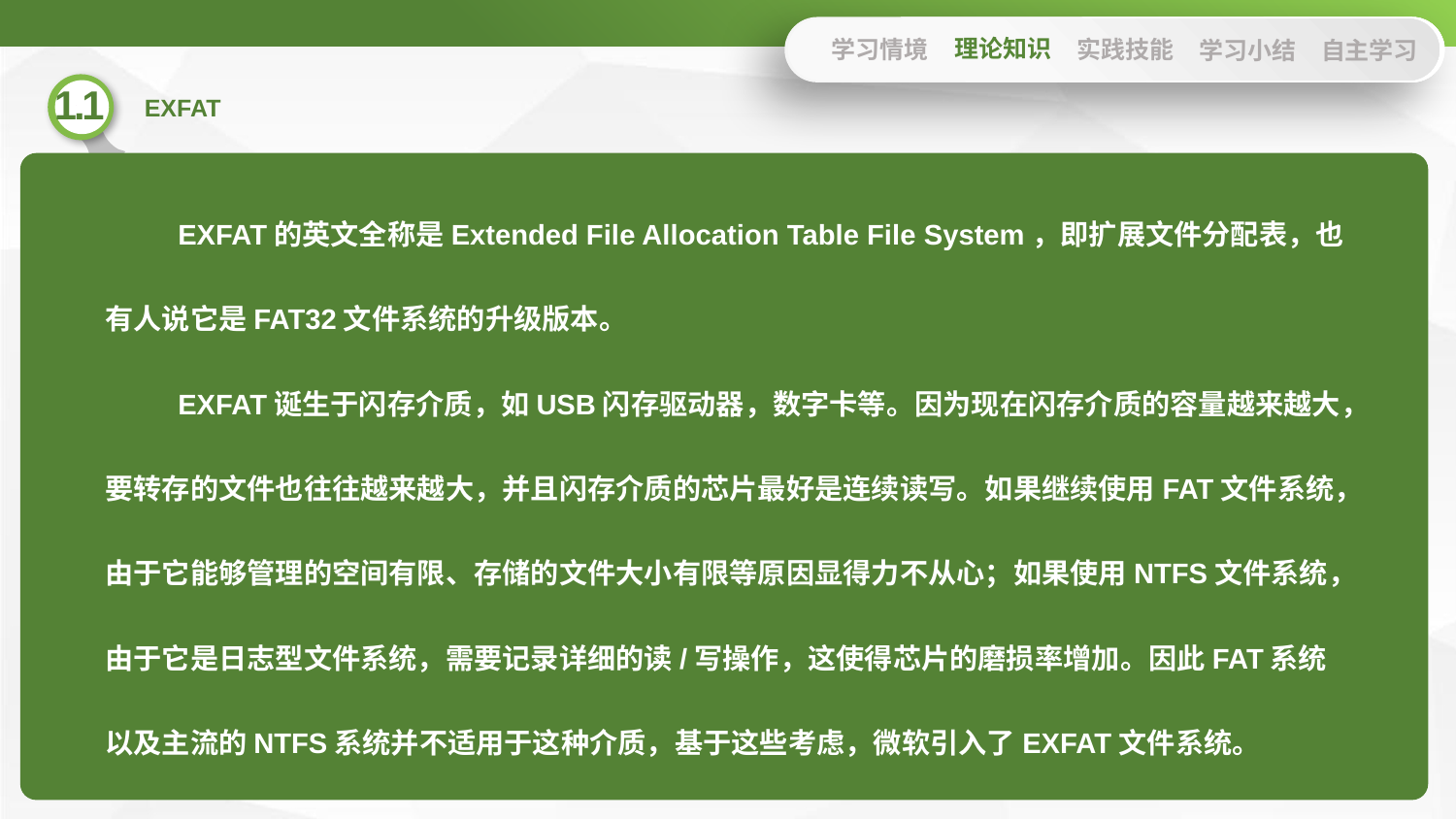

理论知识
学习情境
实践技能
学习小结
自主学习
EXFAT的英文全称是Extended File Allocation Table File System，即扩展文件分配表，也有人说它是FAT32文件系统的升级版本。
EXFAT诞生于闪存介质，如USB闪存驱动器，数字卡等。因为现在闪存介质的容量越来越大，要转存的文件也往往越来越大，并且闪存介质的芯片最好是连续读写。如果继续使用FAT文件系统，由于它能够管理的空间有限、存储的文件大小有限等原因显得力不从心；如果使用NTFS文件系统，由于它是日志型文件系统，需要记录详细的读/写操作，这使得芯片的磨损率增加。因此FAT系统以及主流的NTFS系统并不适用于这种介质，基于这些考虑，微软引入了EXFAT文件系统。